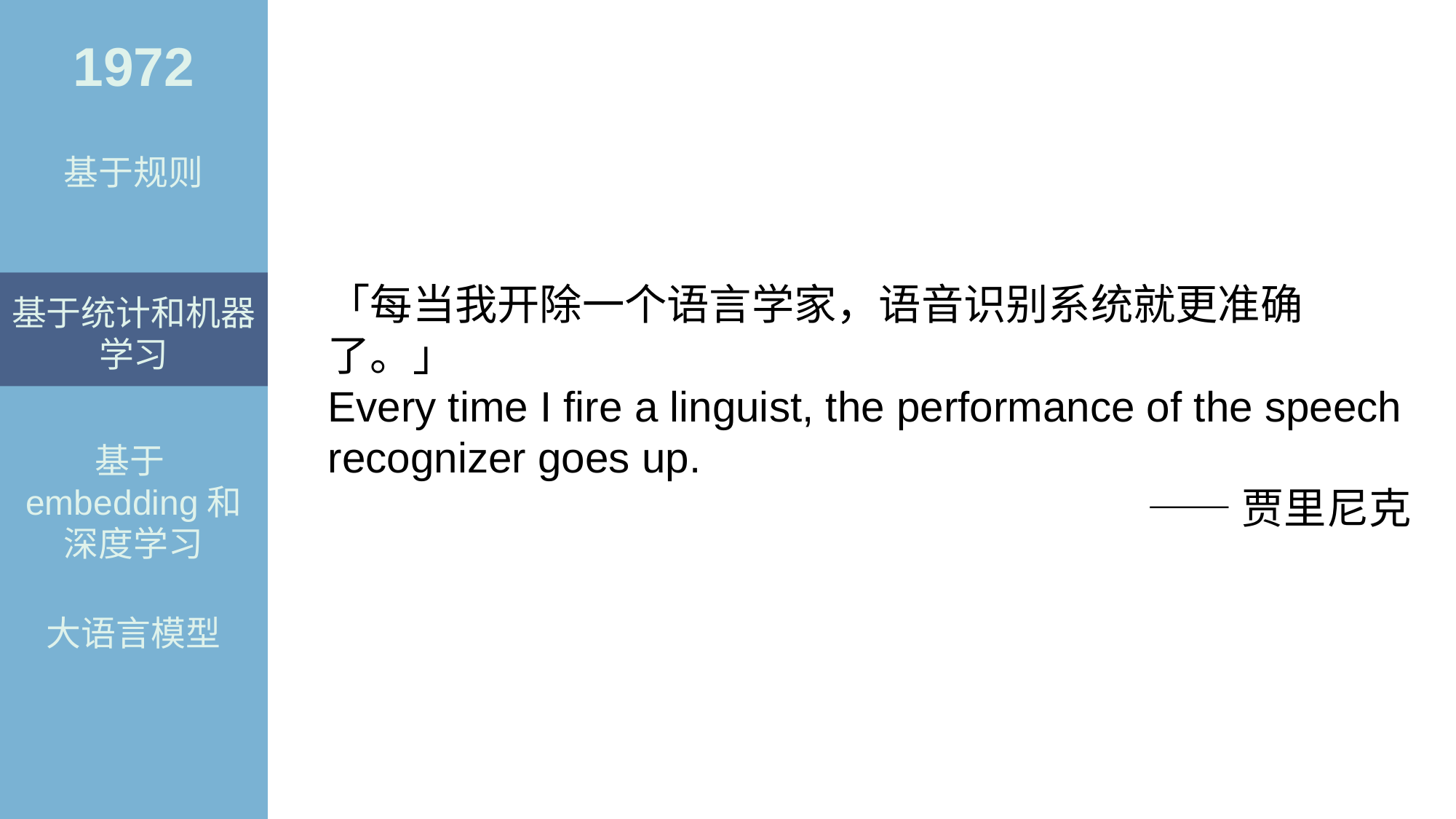

1972
基于规则
「每当我开除一个语言学家，语音识别系统就更准确了。」
Every time I fire a linguist, the performance of the speech recognizer goes up.
——贾里尼克

基于统计和机器学习
基于embedding和深度学习
大语言模型